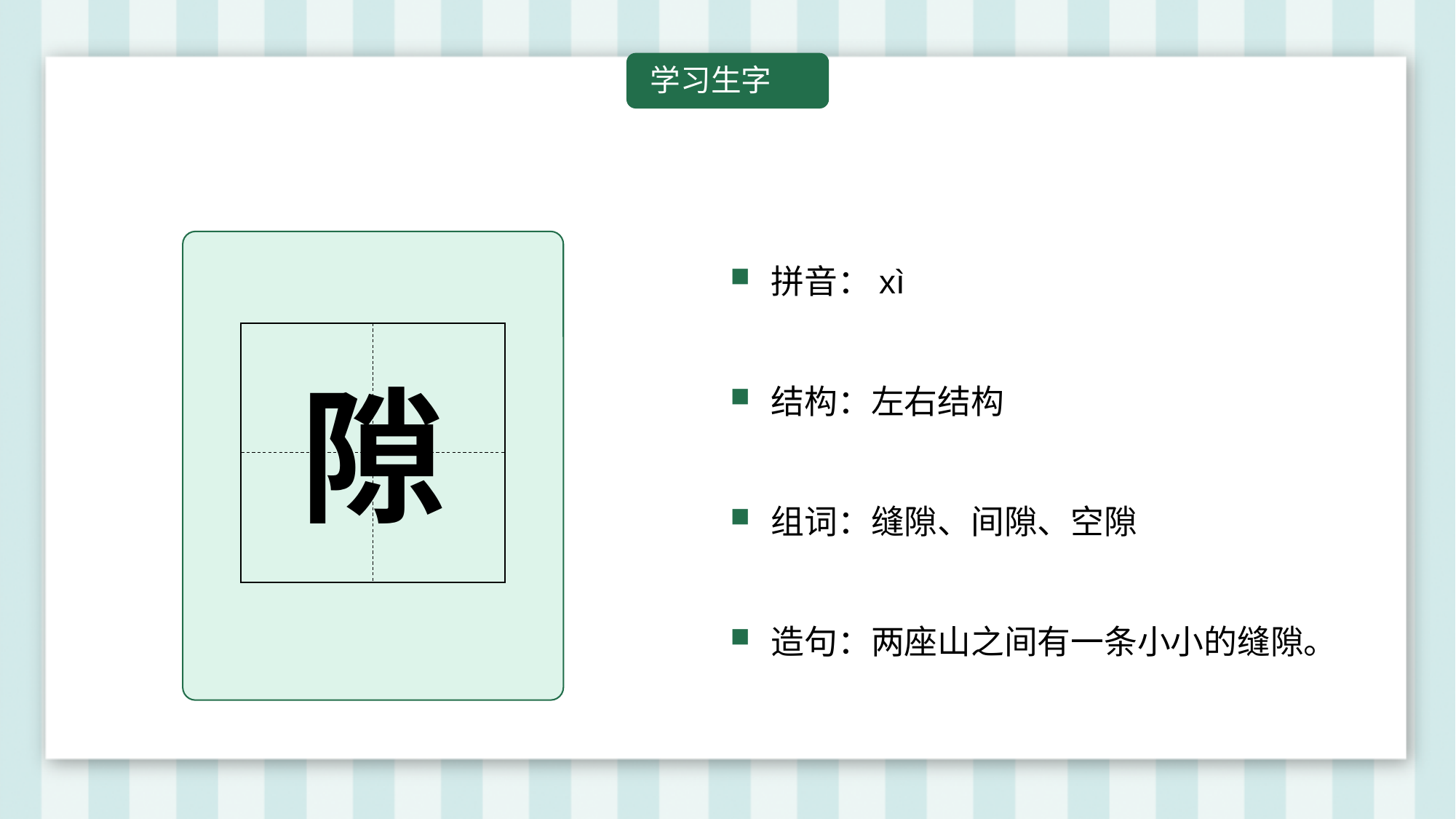

学习生字

隙
拼音：xì

结构：左右结构

组词：缝隙、间隙、空隙

造句：两座山之间有一条小小的缝隙。